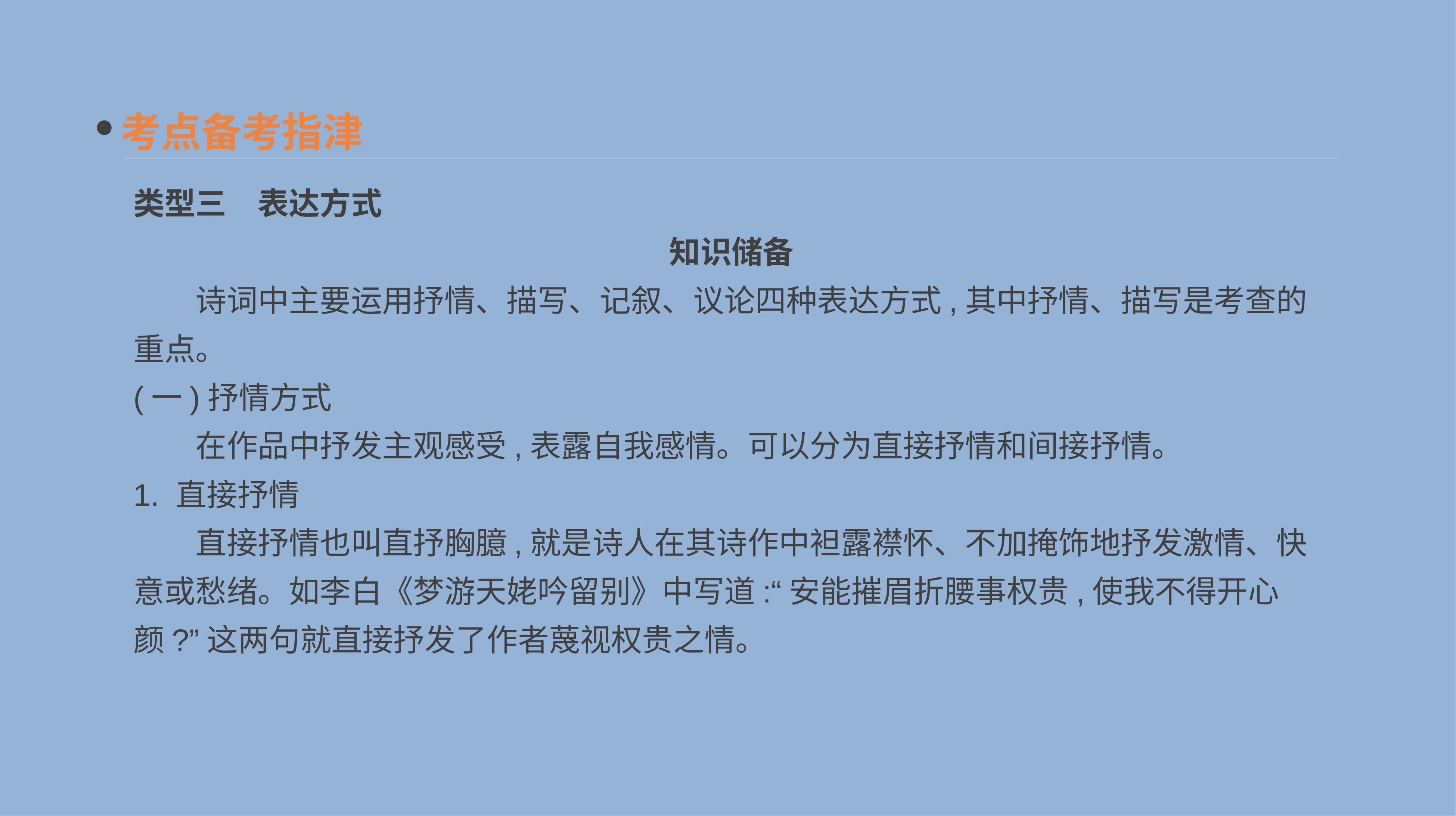

考点备考指津

类型三　表达方式
　知识储备
　　诗词中主要运用抒情、描写、记叙、议论四种表达方式,其中抒情、描写是考查的重点。
(一)抒情方式
　　在作品中抒发主观感受,表露自我感情。可以分为直接抒情和间接抒情。
1. 直接抒情
　　直接抒情也叫直抒胸臆,就是诗人在其诗作中袒露襟怀、不加掩饰地抒发激情、快意或愁绪。如李白《梦游天姥吟留别》中写道:“安能摧眉折腰事权贵,使我不得开心颜?”这两句就直接抒发了作者蔑视权贵之情。